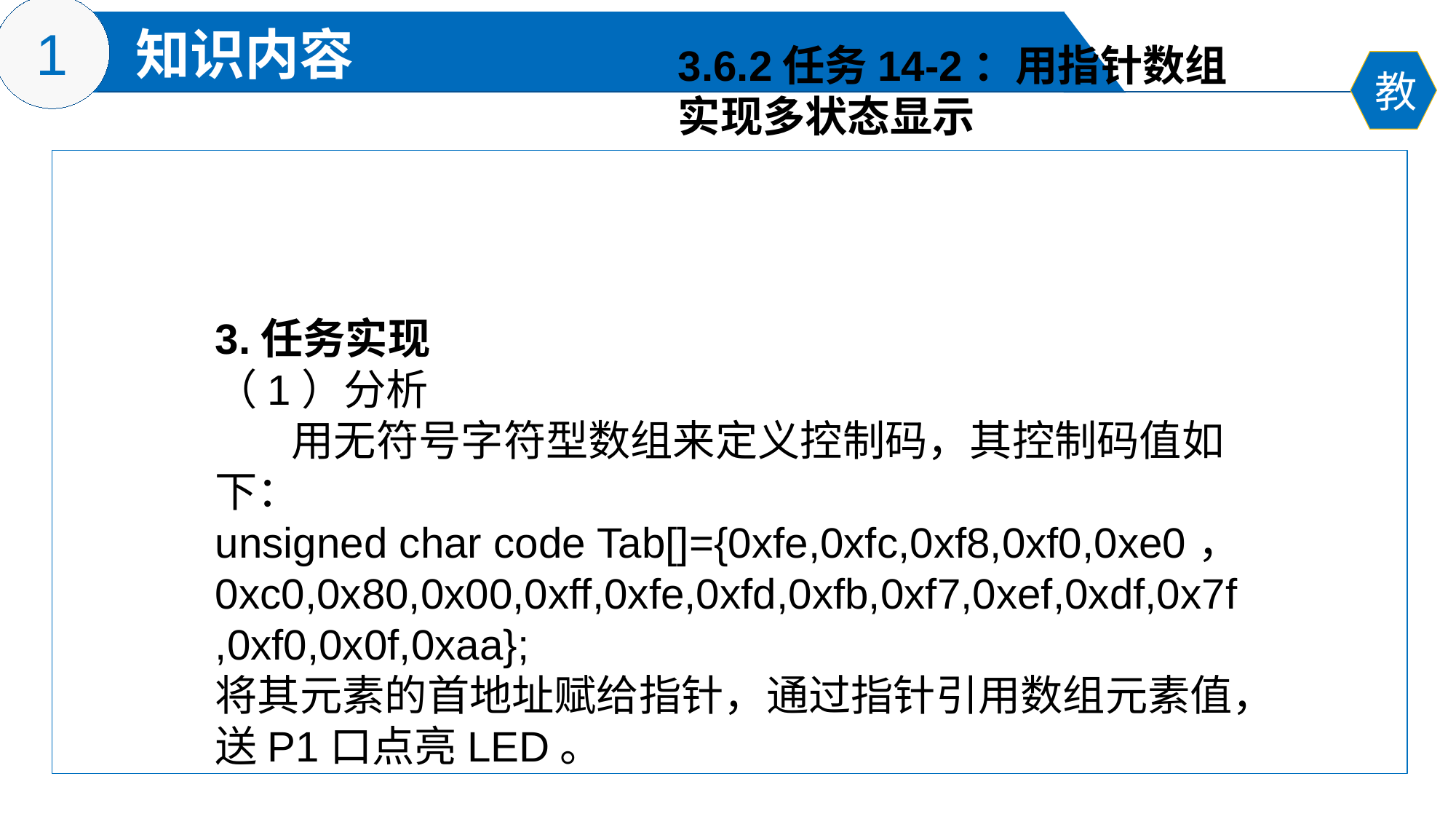

3.6.2任务14-2：用指针数组
实现多状态显示
3.任务实现
（1）分析
       用无符号字符型数组来定义控制码，其控制码值如下：
unsigned char code Tab[]={0xfe,0xfc,0xf8,0xf0,0xe0，0xc0,0x80,0x00,0xff,0xfe,0xfd,0xfb,0xf7,0xef,0xdf,0x7f,0xf0,0x0f,0xaa};
将其元素的首地址赋给指针，通过指针引用数组元素值，送P1口点亮LED。